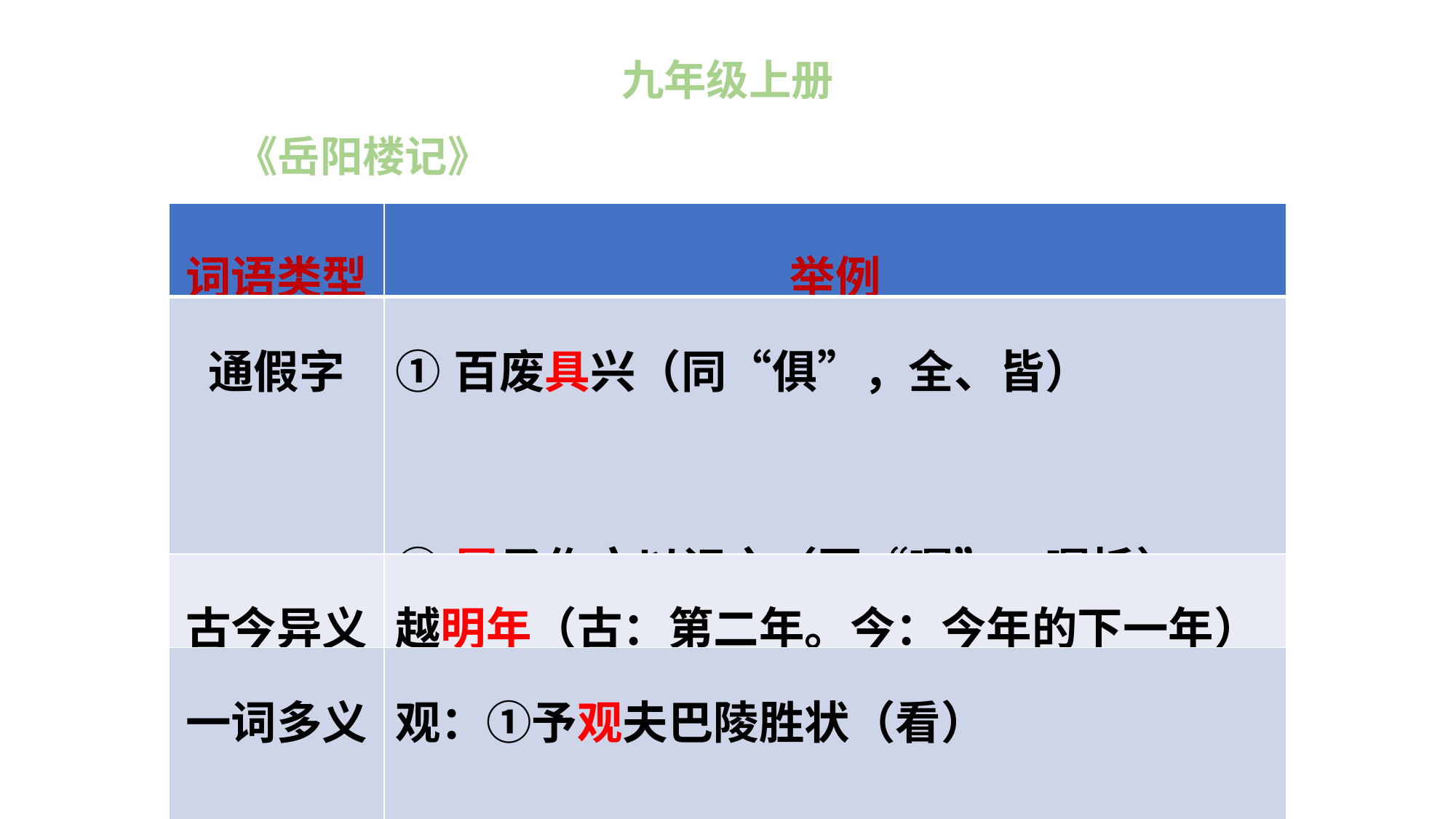

九年级上册
《岳阳楼记》
| 词语类型 | 举例 |
| --- | --- |
| 通假字 | ①百废具兴（同“俱”，全、皆）　　　　　 ②属予作文以记之（同“嘱”，嘱托） |
| 古今异义 | 越明年（古：第二年。今：今年的下一年） |
| 一词多义 | 观：①予观夫巴陵胜状（看）　　　　　　　 ②此则岳阳楼之大观也（景象） |